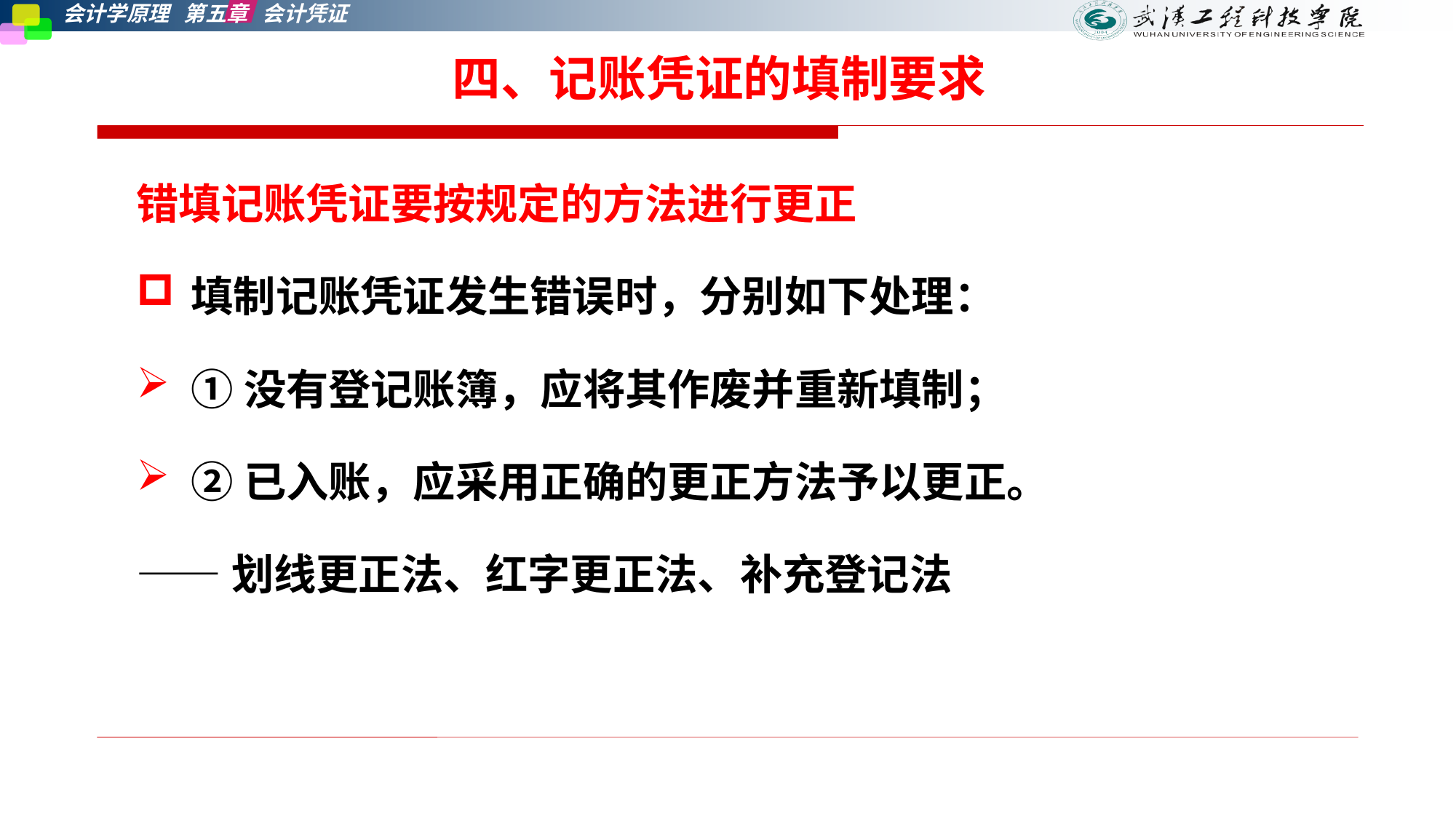

四、记账凭证的填制要求
错填记账凭证要按规定的方法进行更正
填制记账凭证发生错误时，分别如下处理：
①没有登记账簿，应将其作废并重新填制；
②已入账，应采用正确的更正方法予以更正。
——划线更正法、红字更正法、补充登记法